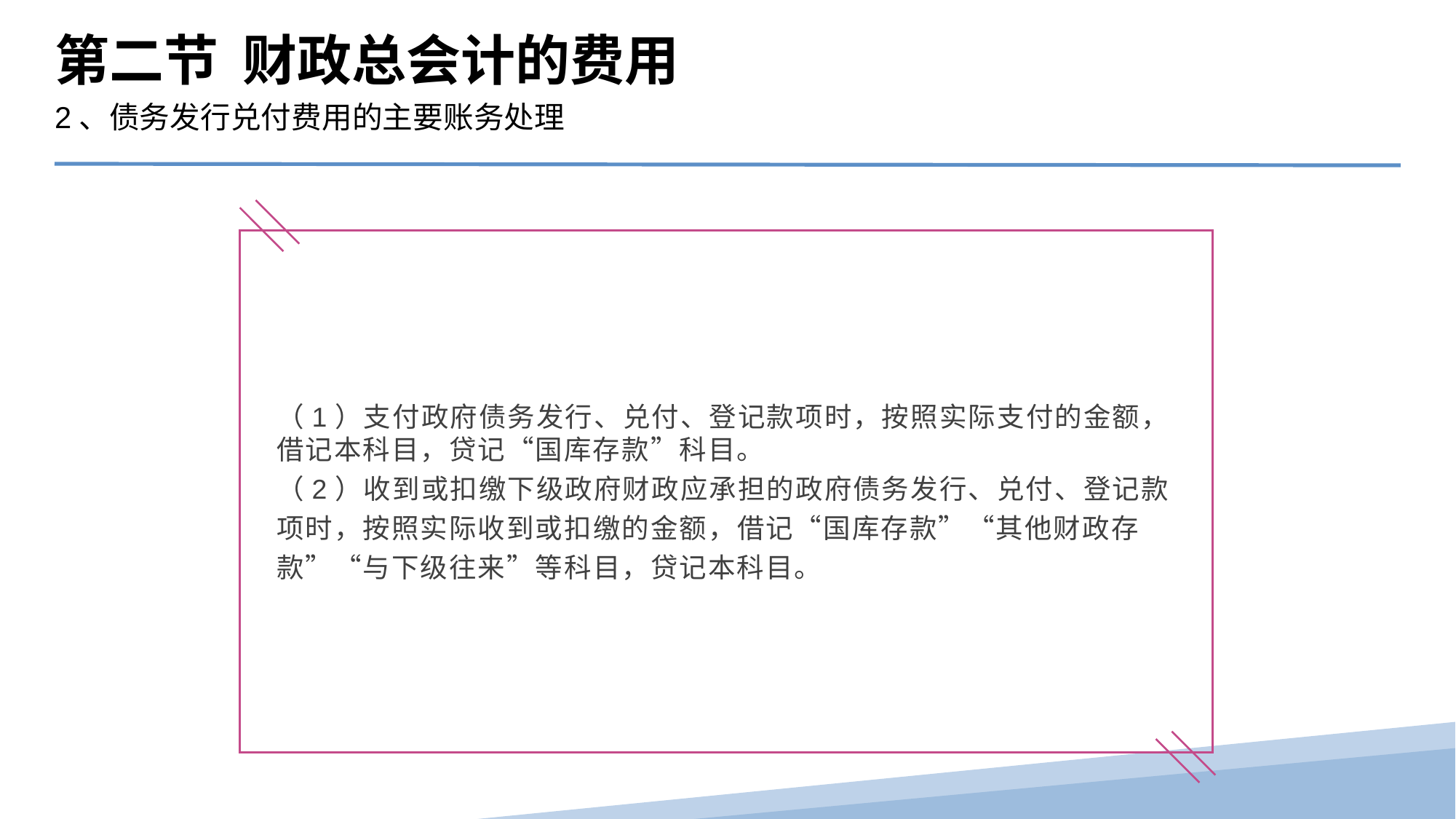

第二节  财政总会计的费用
2、债务发行兑付费用的主要账务处理

（1）支付政府债务发行、兑付、登记款项时，按照实际支付的金额，借记本科目，贷记“国库存款”科目。
（2）收到或扣缴下级政府财政应承担的政府债务发行、兑付、登记款项时，按照实际收到或扣缴的金额，借记“国库存款”“其他财政存款”“与下级往来”等科目，贷记本科目。